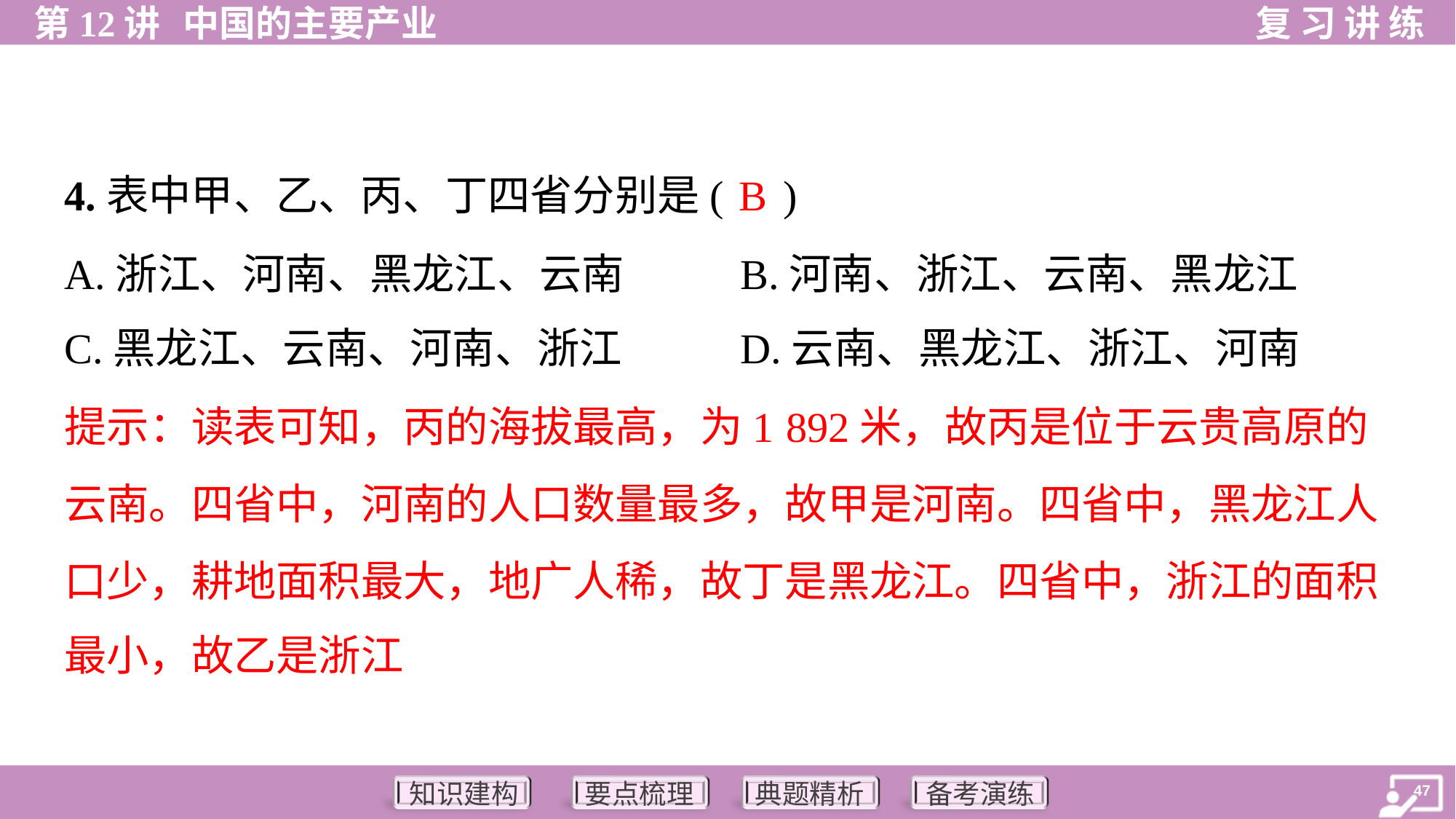

B
4.表中甲、乙、丙、丁四省分别是(     )
A.浙江、河南、黑龙江、云南	B.河南、浙江、云南、黑龙江
C.黑龙江、云南、河南、浙江	D.云南、黑龙江、浙江、河南
提示：读表可知，丙的海拔最高，为1 892米，故丙是位于云贵高原的
云南。四省中，河南的人口数量最多，故甲是河南。四省中，黑龙江人
口少，耕地面积最大，地广人稀，故丁是黑龙江。四省中，浙江的面积
最小，故乙是浙江